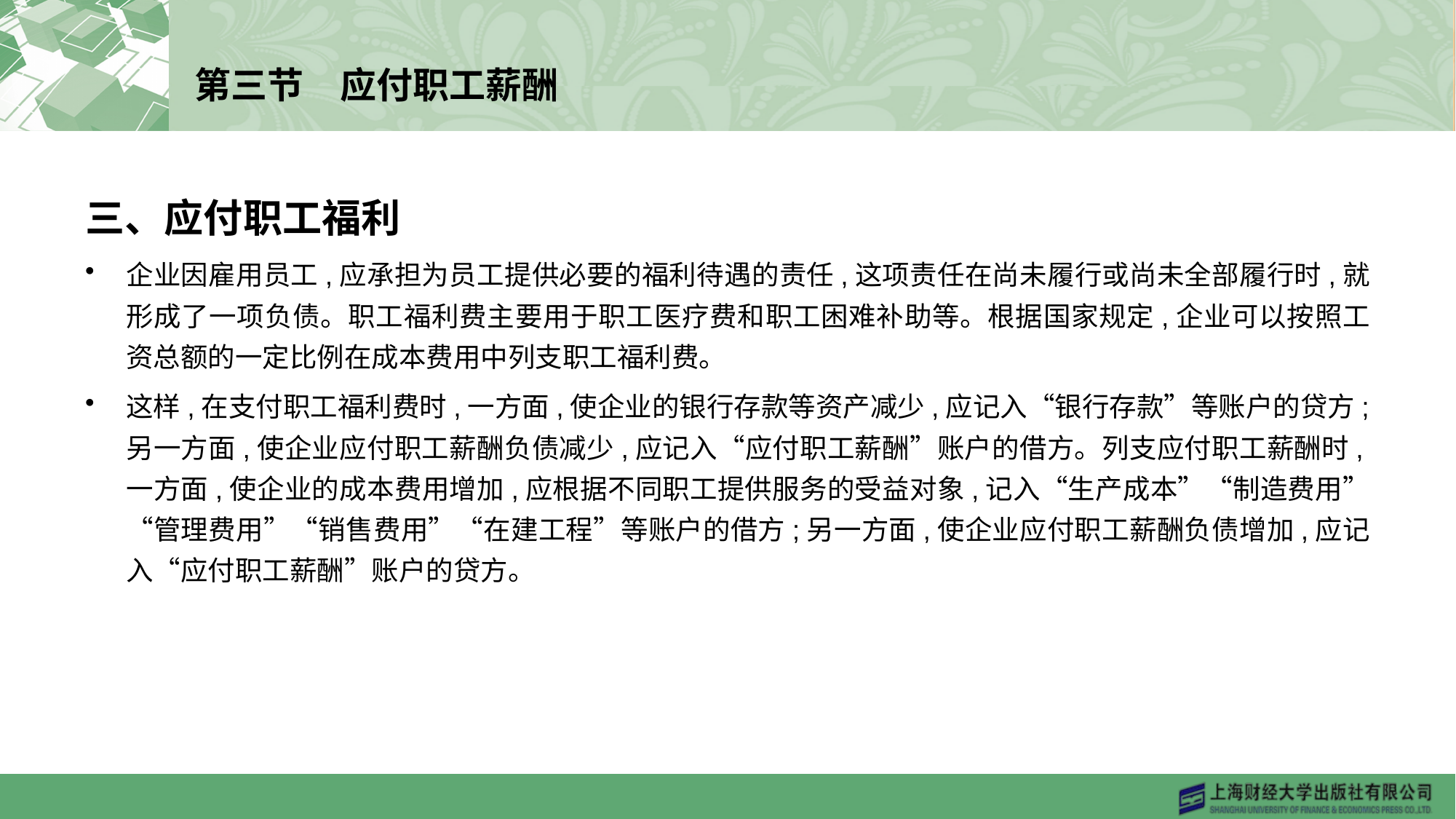

# 第三节　应付职工薪酬
三、应付职工福利
企业因雇用员工,应承担为员工提供必要的福利待遇的责任,这项责任在尚未履行或尚未全部履行时,就形成了一项负债。职工福利费主要用于职工医疗费和职工困难补助等。根据国家规定,企业可以按照工资总额的一定比例在成本费用中列支职工福利费。
这样,在支付职工福利费时,一方面,使企业的银行存款等资产减少,应记入“银行存款”等账户的贷方;另一方面,使企业应付职工薪酬负债减少,应记入“应付职工薪酬”账户的借方。列支应付职工薪酬时,一方面,使企业的成本费用增加,应根据不同职工提供服务的受益对象,记入“生产成本”“制造费用”“管理费用”“销售费用”“在建工程”等账户的借方;另一方面,使企业应付职工薪酬负债增加,应记入“应付职工薪酬”账户的贷方。